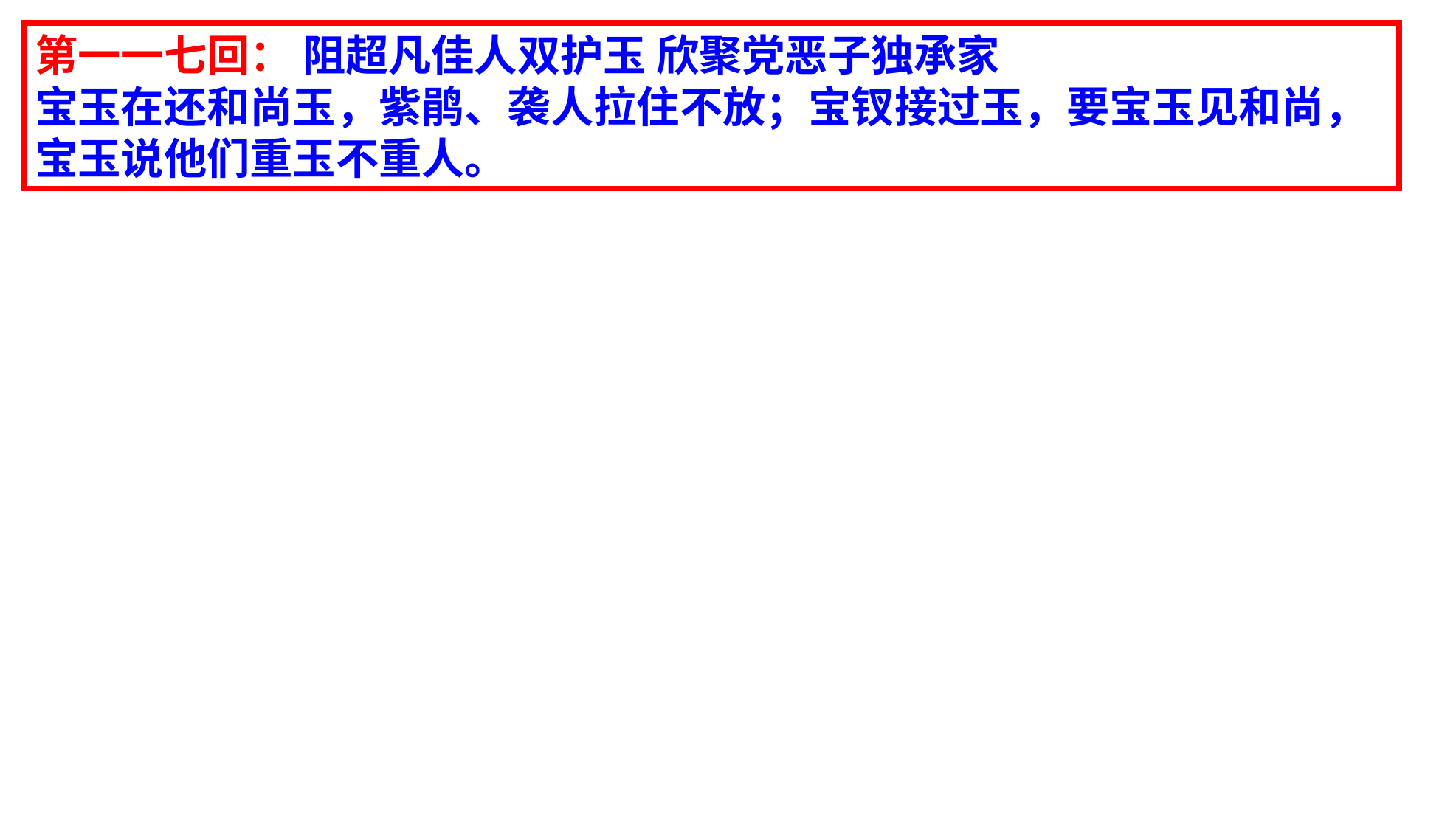

第一一七回： 阻超凡佳人双护玉 欣聚党恶子独承家
宝玉在还和尚玉，紫鹃、袭人拉住不放；宝钗接过玉，要宝玉见和尚，宝玉说他们重玉不重人。